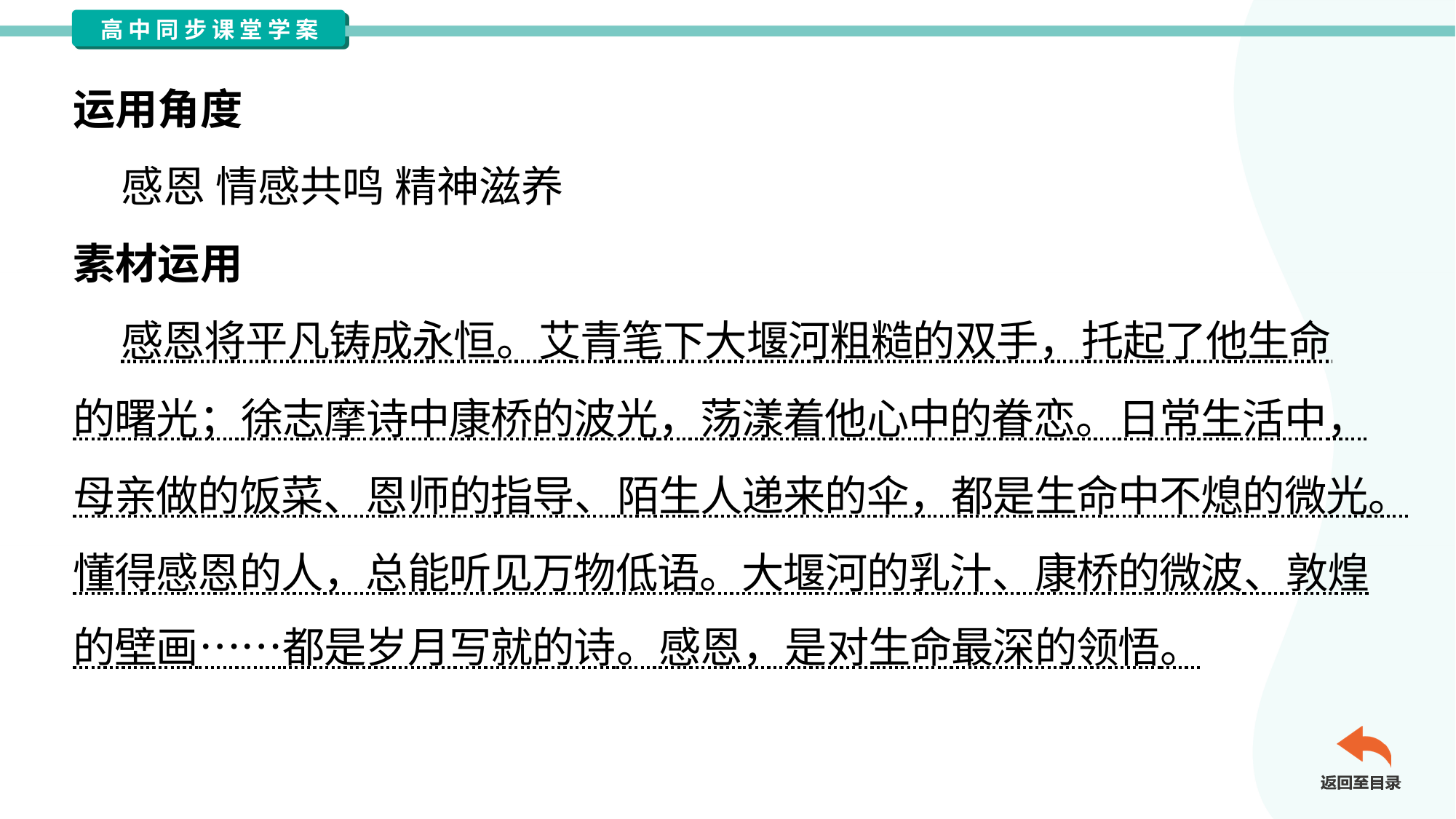

运用角度
    感恩 情感共鸣 精神滋养
素材运用
    感恩将平凡铸成永恒。艾青笔下大堰河粗糙的双手，托起了他生命
的曙光；徐志摩诗中康桥的波光，荡漾着他心中的眷恋。日常生活中，
母亲做的饭菜、恩师的指导、陌生人递来的伞，都是生命中不熄的微光。
懂得感恩的人，总能听见万物低语。大堰河的乳汁、康桥的微波、敦煌
的壁画……都是岁月写就的诗。感恩，是对生命最深的领悟。